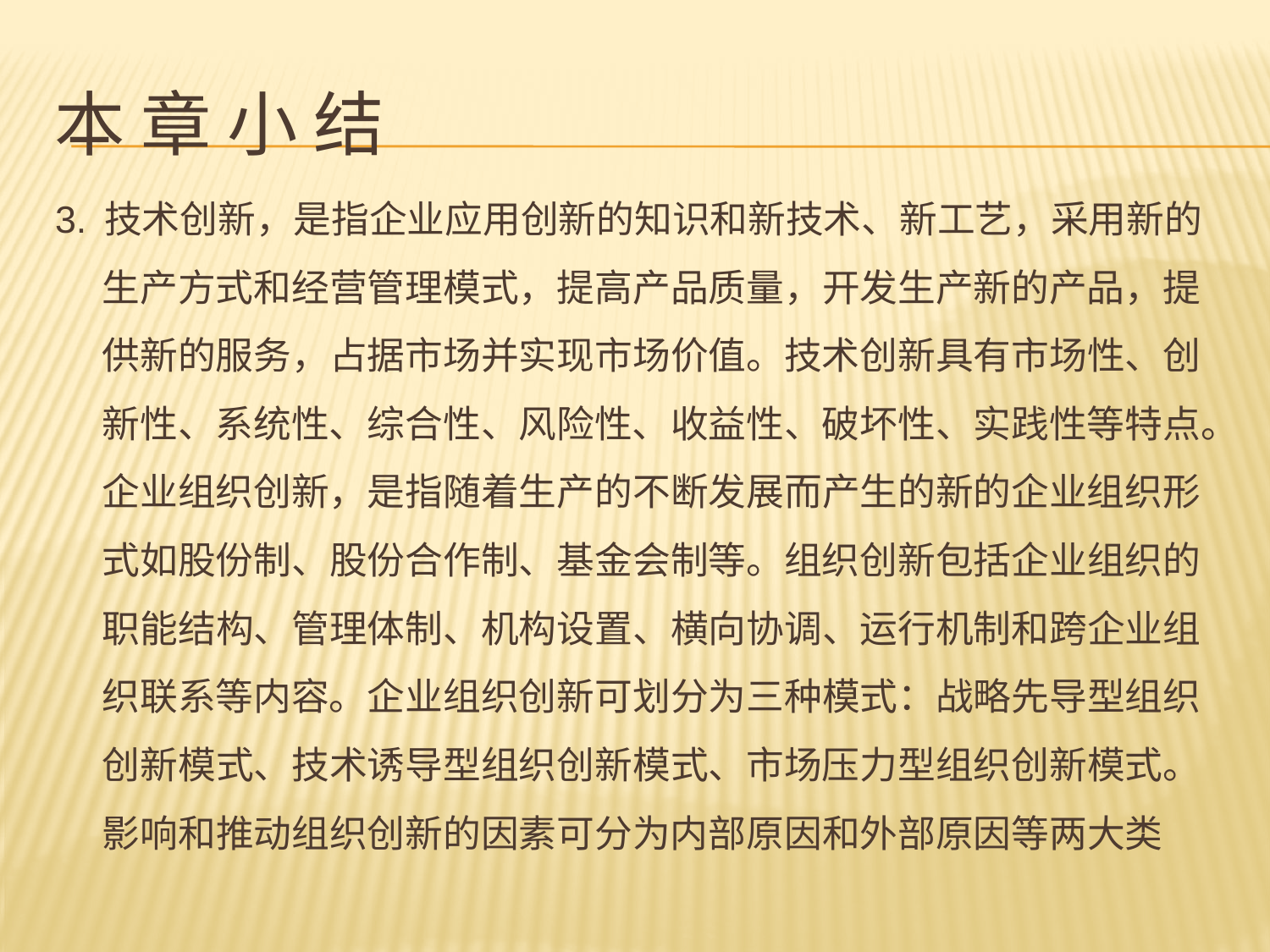

# 本 章 小 结
3. 技术创新，是指企业应用创新的知识和新技术、新工艺，采用新的生产方式和经营管理模式，提高产品质量，开发生产新的产品，提供新的服务，占据市场并实现市场价值。技术创新具有市场性、创新性、系统性、综合性、风险性、收益性、破坏性、实践性等特点。企业组织创新，是指随着生产的不断发展而产生的新的企业组织形式如股份制、股份合作制、基金会制等。组织创新包括企业组织的职能结构、管理体制、机构设置、横向协调、运行机制和跨企业组织联系等内容。企业组织创新可划分为三种模式：战略先导型组织创新模式、技术诱导型组织创新模式、市场压力型组织创新模式。影响和推动组织创新的因素可分为内部原因和外部原因等两大类